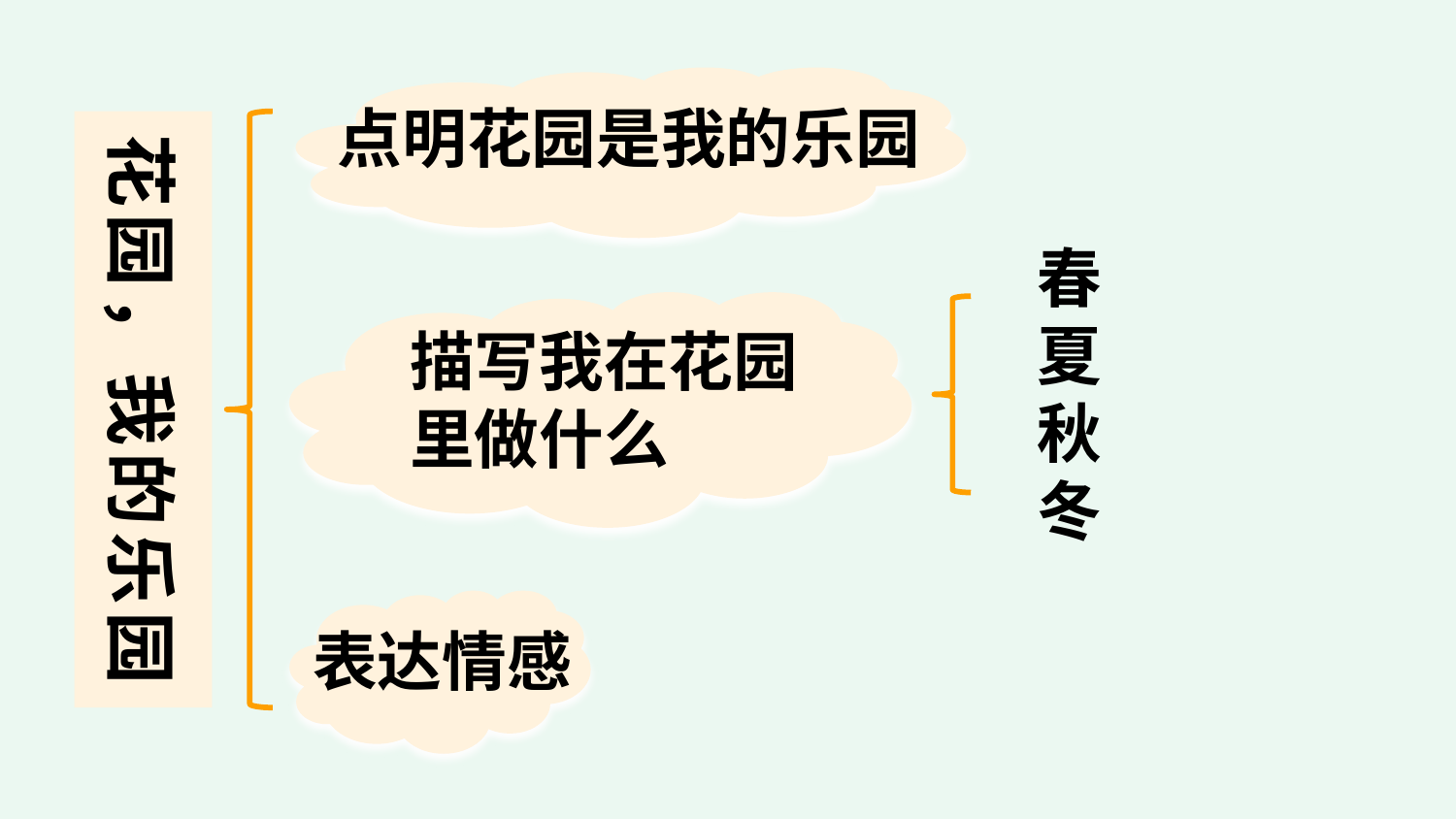

点明花园是我的乐园
花园，我的乐园

春
夏
秋
冬

描写我在花园
里做什么

表达情感